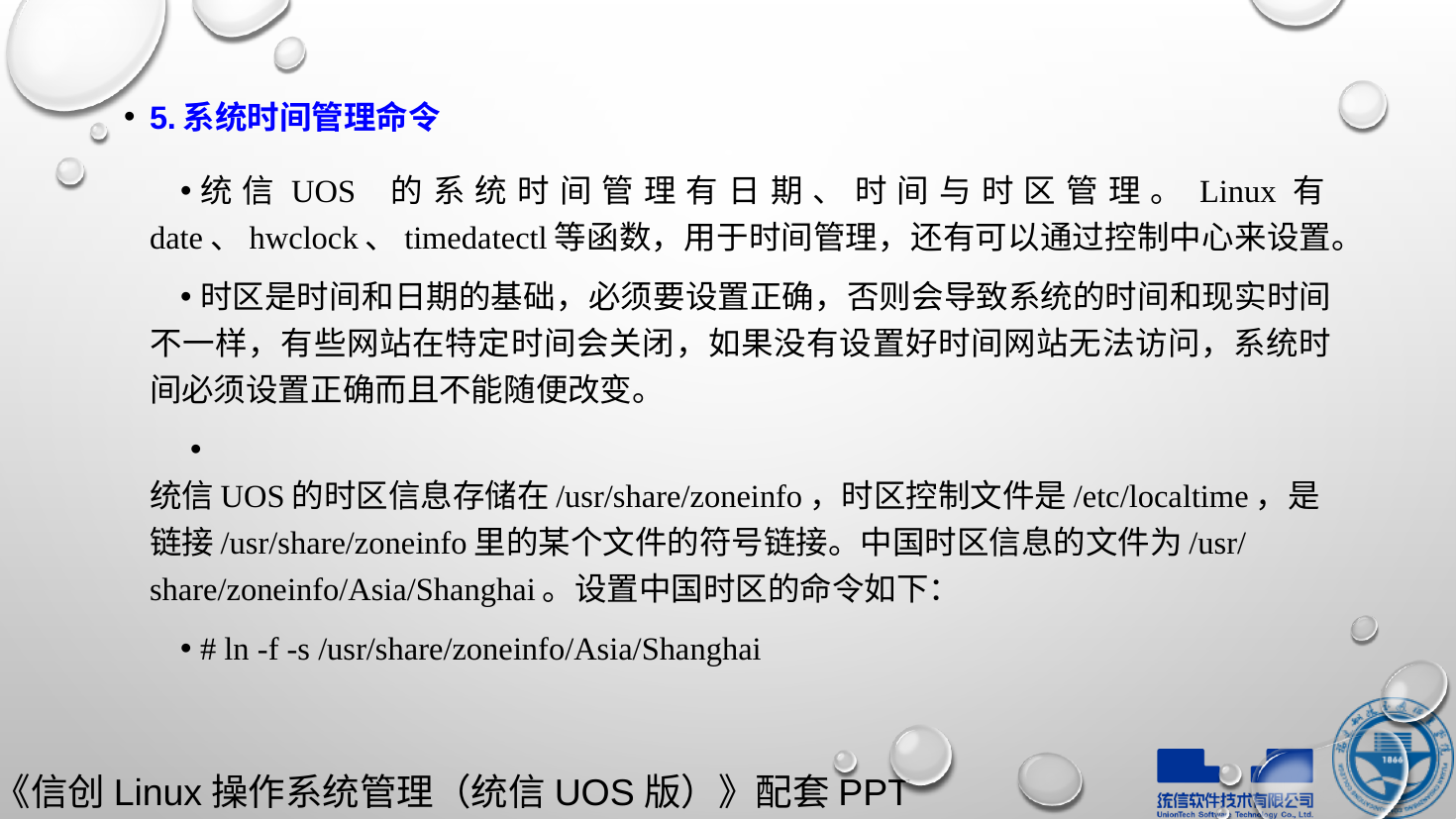

5.系统时间管理命令
统信UOS 的系统时间管理有日期、时间与时区管理。Linux有date、hwclock、timedatectl等函数，用于时间管理，还有可以通过控制中心来设置。
时区是时间和日期的基础，必须要设置正确，否则会导致系统的时间和现实时间不一样，有些网站在特定时间会关闭，如果没有设置好时间网站无法访问，系统时间必须设置正确而且不能随便改变。
 统信UOS的时区信息存储在/usr/share/zoneinfo，时区控制文件是/etc/localtime，是链接/usr/share/zoneinfo里的某个文件的符号链接。中国时区信息的文件为/usr/share/zoneinfo/Asia/Shanghai。设置中国时区的命令如下：
# ln -f -s /usr/share/zoneinfo/Asia/Shanghai